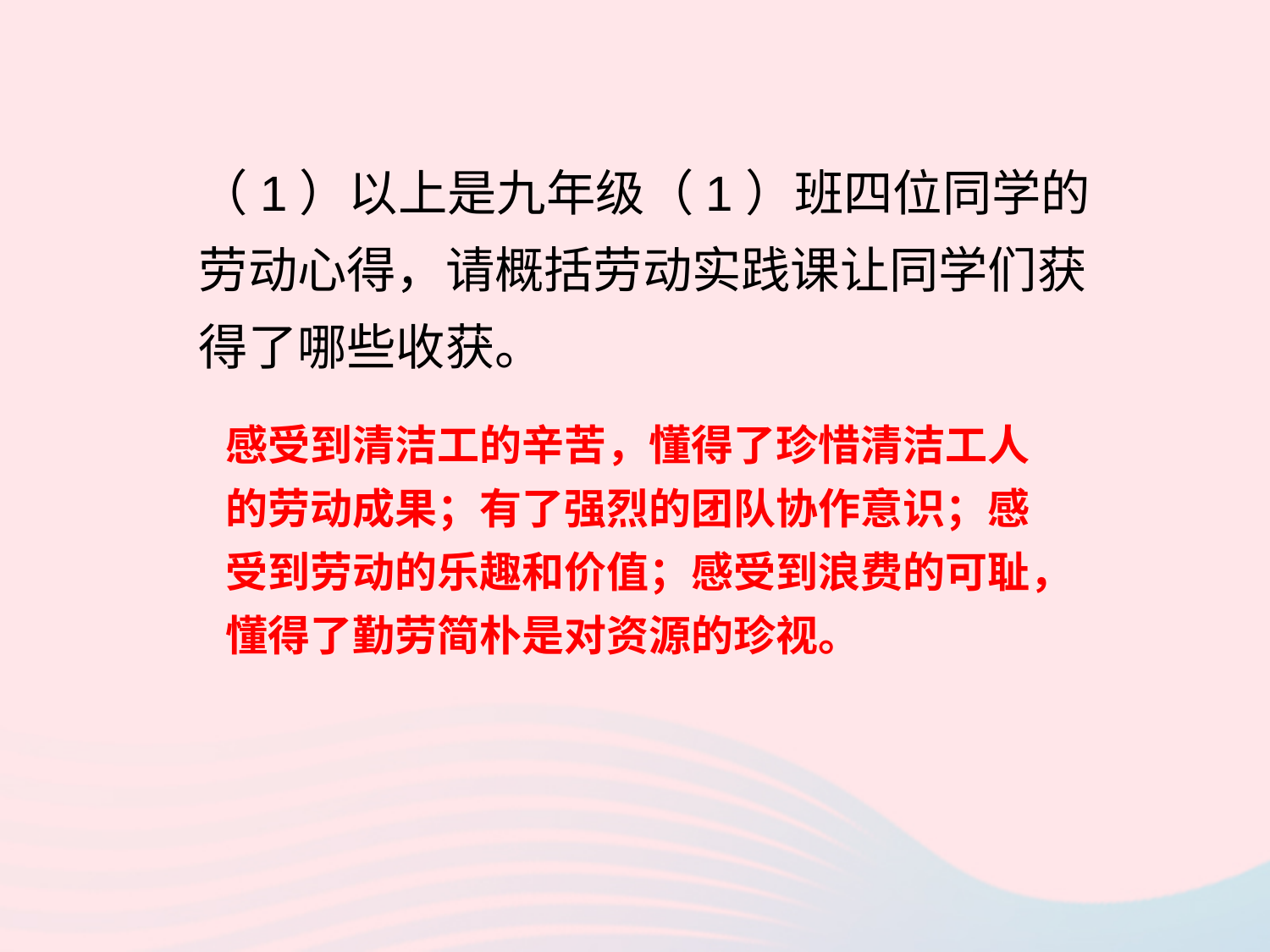

（1）以上是九年级（1）班四位同学的劳动心得，请概括劳动实践课让同学们获得了哪些收获。
感受到清洁工的辛苦，懂得了珍惜清洁工人的劳动成果；有了强烈的团队协作意识；感受到劳动的乐趣和价值；感受到浪费的可耻，懂得了勤劳简朴是对资源的珍视。